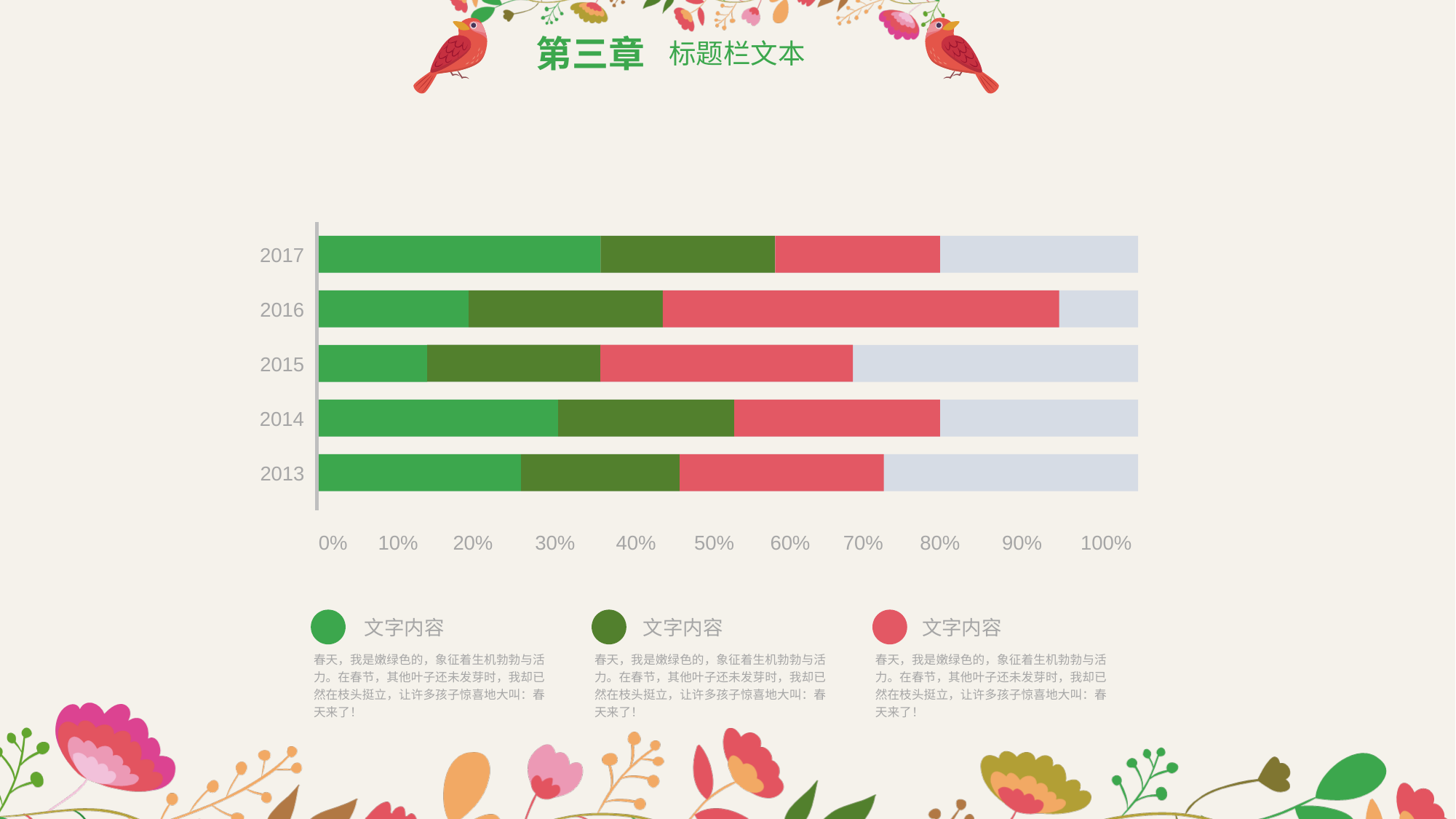

第三章
标题栏文本
2017

2016

2015

2014

2013

0%
10%
20%
30%
40%
50%
60%
70%
80%
90%
100%
文字内容
文字内容
文字内容

春天，我是嫩绿色的，象征着生机勃勃与活力。在春节，其他叶子还未发芽时，我却已然在枝头挺立，让许多孩子惊喜地大叫：春天来了！
春天，我是嫩绿色的，象征着生机勃勃与活力。在春节，其他叶子还未发芽时，我却已然在枝头挺立，让许多孩子惊喜地大叫：春天来了！
春天，我是嫩绿色的，象征着生机勃勃与活力。在春节，其他叶子还未发芽时，我却已然在枝头挺立，让许多孩子惊喜地大叫：春天来了！